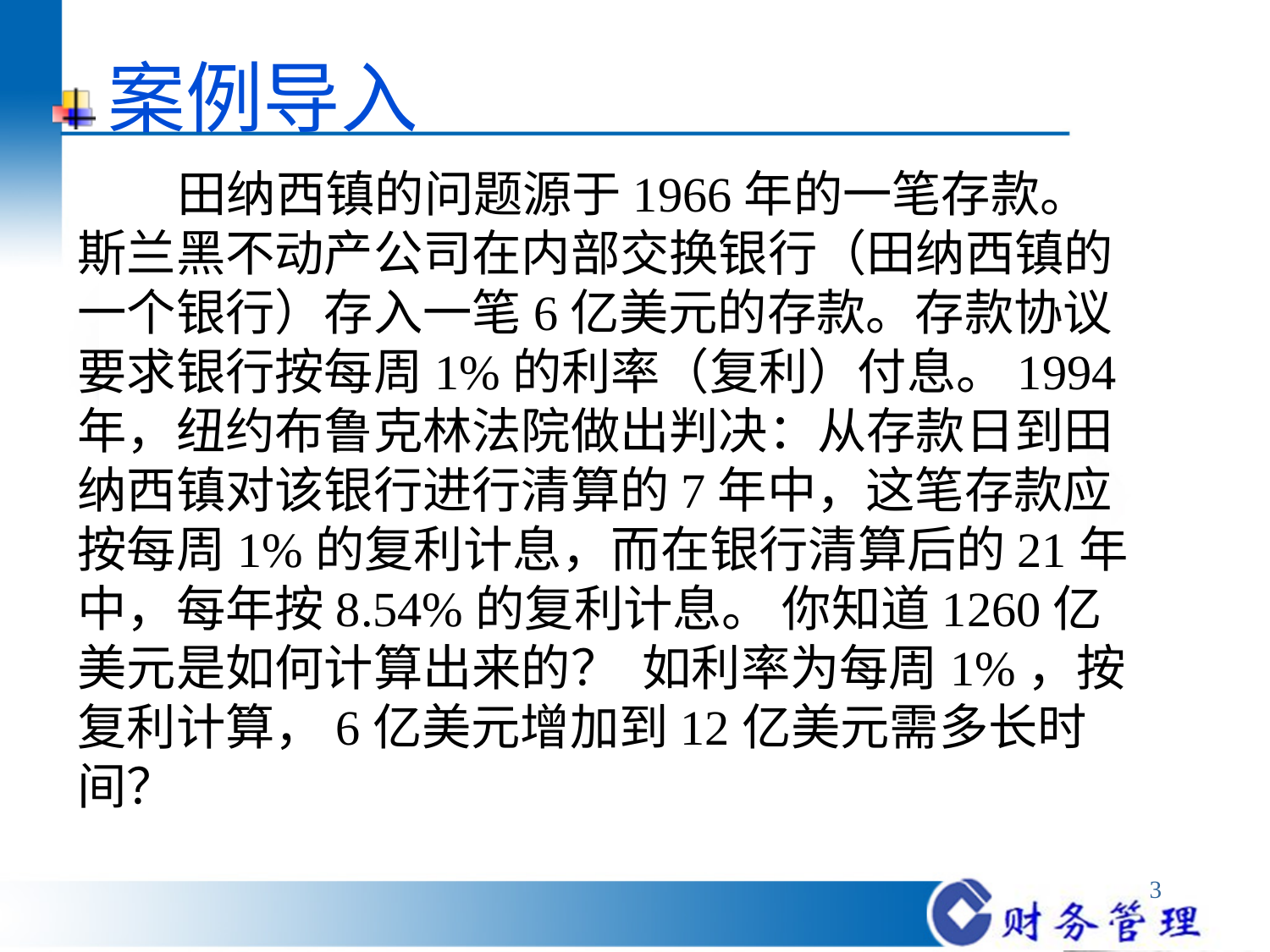

# 案例导入
        田纳西镇的问题源于1966年的一笔存款。斯兰黑不动产公司在内部交换银行（田纳西镇的一个银行）存入一笔6亿美元的存款。存款协议要求银行按每周1%的利率（复利）付息。1994年，纽约布鲁克林法院做出判决：从存款日到田纳西镇对该银行进行清算的7年中，这笔存款应按每周1%的复利计息，而在银行清算后的21年中，每年按8.54%的复利计息。 你知道1260亿美元是如何计算出来的？  如利率为每周1%，按复利计算，6亿美元增加到12亿美元需多长时间？
3